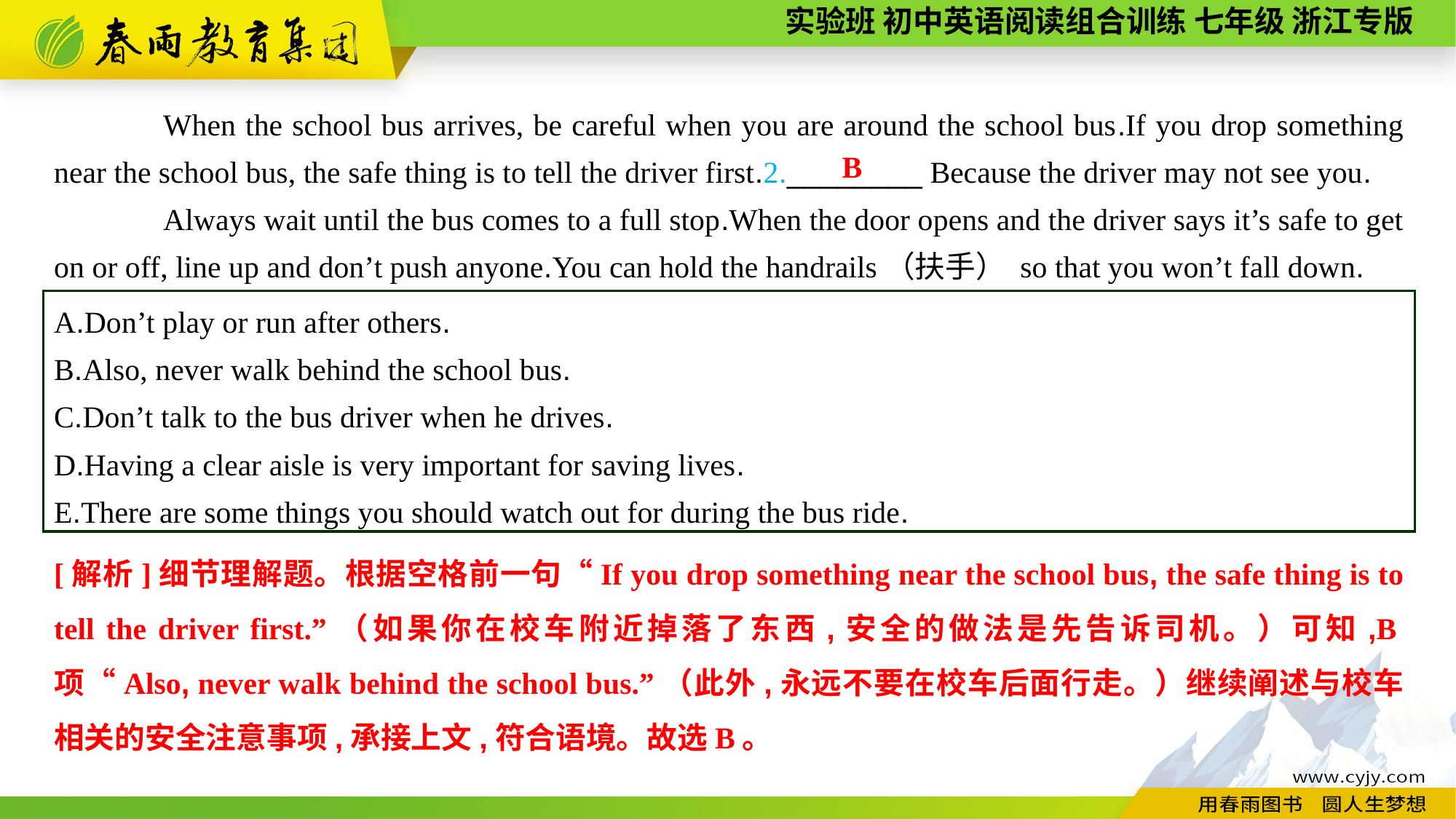

When the school bus arrives, be careful when you are around the school bus.If you drop something near the school bus, the safe thing is to tell the driver first.2.________ Because the driver may not see you.
Always wait until the bus comes to a full stop.When the door opens and the driver says it’s safe to get on or off, line up and don’t push anyone.You can hold the handrails（扶手） so that you won’t fall down.
B
A.Don’t play or run after others.
B.Also, never walk behind the school bus.
C.Don’t talk to the bus driver when he drives.
D.Having a clear aisle is very important for saving lives.
E.There are some things you should watch out for during the bus ride.

[解析]细节理解题。根据空格前一句“If you drop something near the school bus, the safe thing is to tell the driver first.”（如果你在校车附近掉落了东西,安全的做法是先告诉司机。）可知,B项“Also, never walk behind the school bus.”（此外,永远不要在校车后面行走。）继续阐述与校车相关的安全注意事项,承接上文,符合语境。故选B。